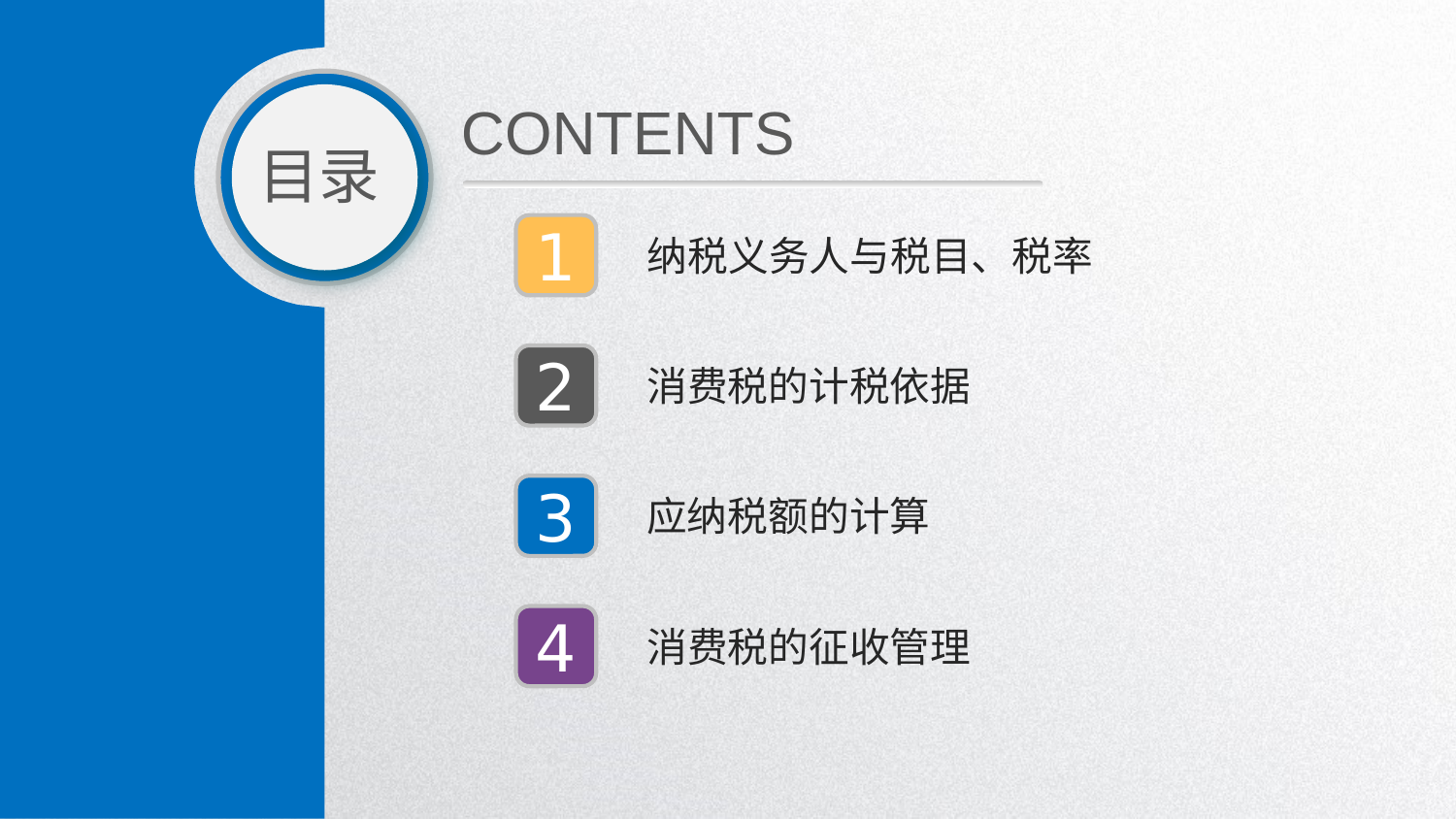

CONTENTS
目录

1
纳税义务人与税目、税率
2
消费税的计税依据
3
应纳税额的计算
4
消费税的征收管理